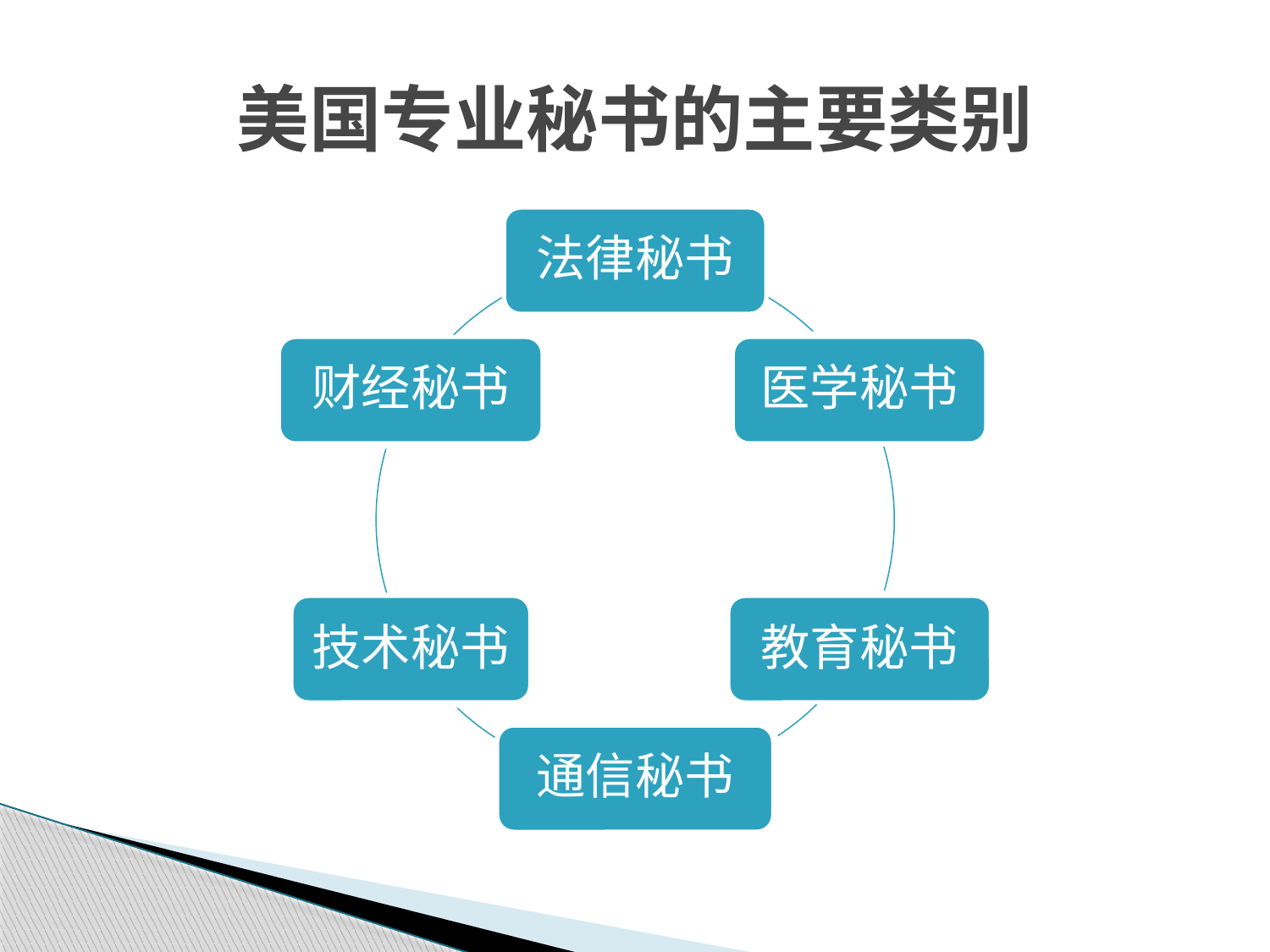

# 美国专业秘书的主要类别
法律秘书
医学秘书
教育秘书
通信秘书
技术秘书
财经秘书